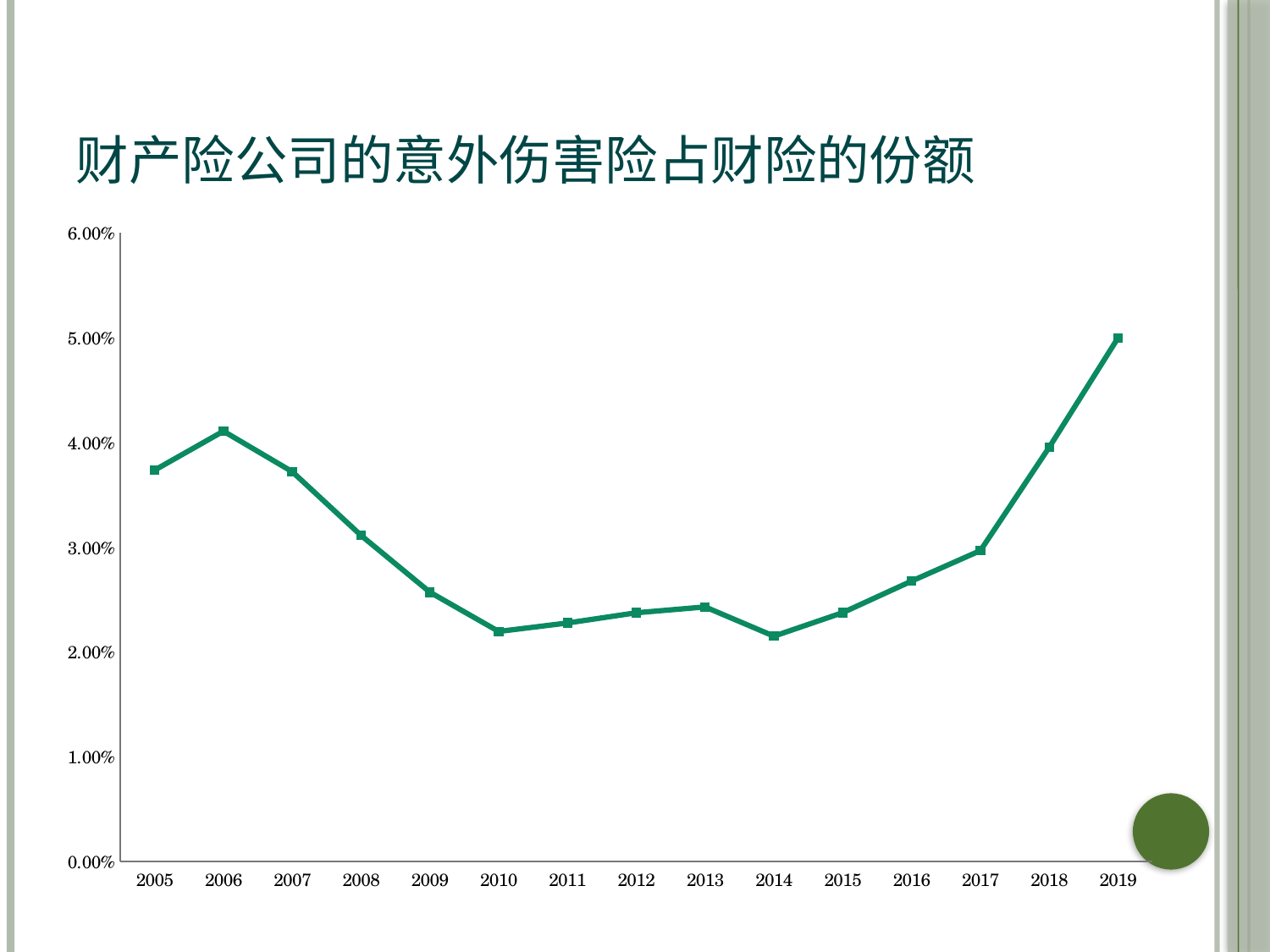

# 财产险公司的意外伤害险占财险的份额

### Chart

| Category |  |
|---|---|
| 2005 | 0.03734039012590206 |
| 2006 | 0.041058515006225 |
| 2007 | 0.03719146848736341 |
| 2008 | 0.031112119176106578 |
| 2009 | 0.025696929234342785 |
| 2010 | 0.021947613229148486 |
| 2011 | 0.02275965715424161 |
| 2012 | 0.023729443080288053 |
| 2013 | 0.024290676822927567 |
| 2014 | 0.02150101876554884 |
| 2015 | 0.023743663409827503 |
| 2016 | 0.026755553253167044 |
| 2017 | 0.02966399150018024 |
| 2018 | 0.03952036731363956 |
| 2019 | 0.049955413891892925 |